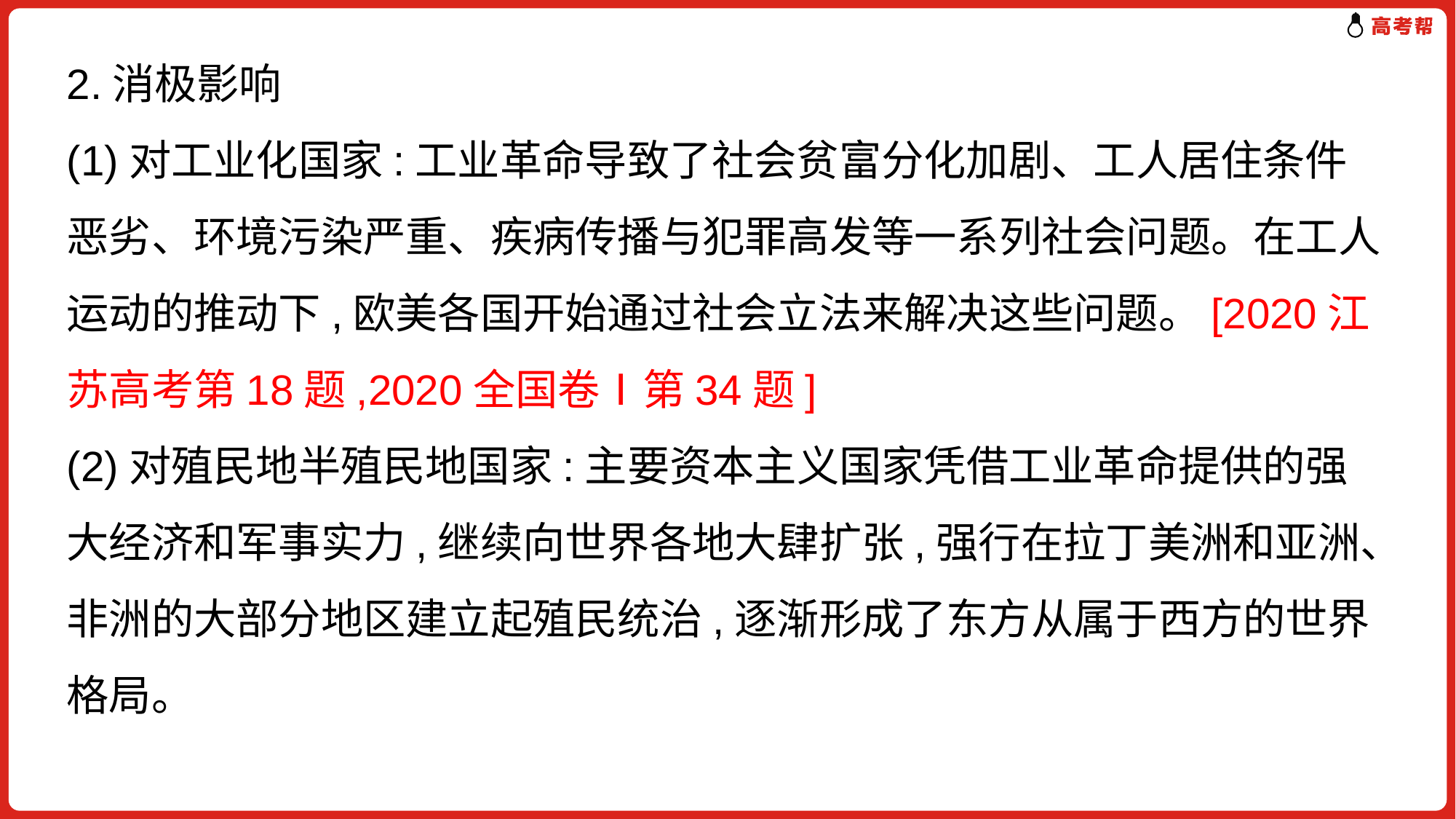

2.消极影响
(1)对工业化国家:工业革命导致了社会贫富分化加剧、工人居住条件恶劣、环境污染严重、疾病传播与犯罪高发等一系列社会问题。在工人运动的推动下,欧美各国开始通过社会立法来解决这些问题。[2020江苏高考第18题,2020全国卷Ⅰ第34题]
(2)对殖民地半殖民地国家:主要资本主义国家凭借工业革命提供的强大经济和军事实力,继续向世界各地大肆扩张,强行在拉丁美洲和亚洲、非洲的大部分地区建立起殖民统治,逐渐形成了东方从属于西方的世界格局。